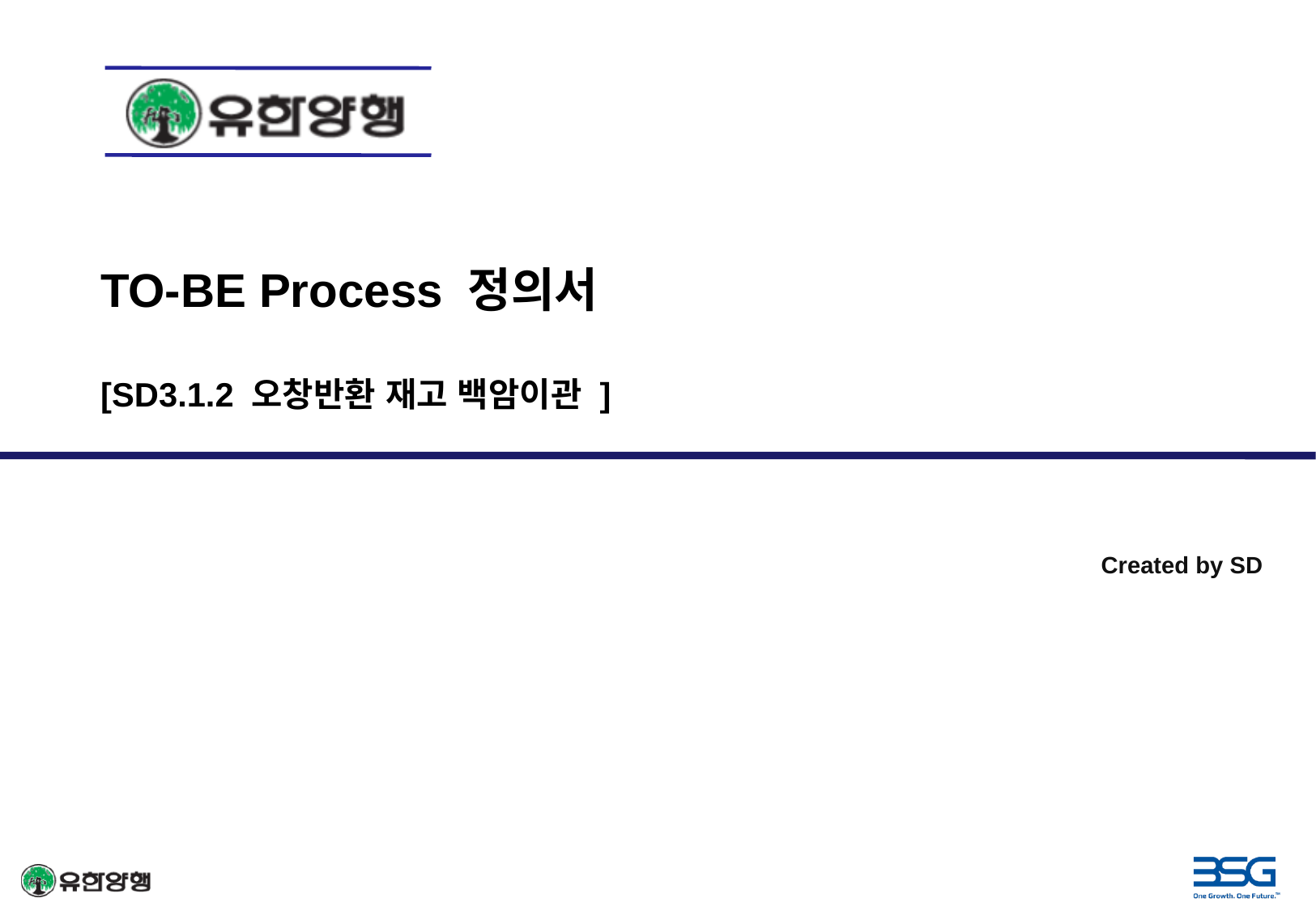

TO-BE Process 정의서
[SD3.1.2 오창반환 재고 백암이관 ]
Created by SD